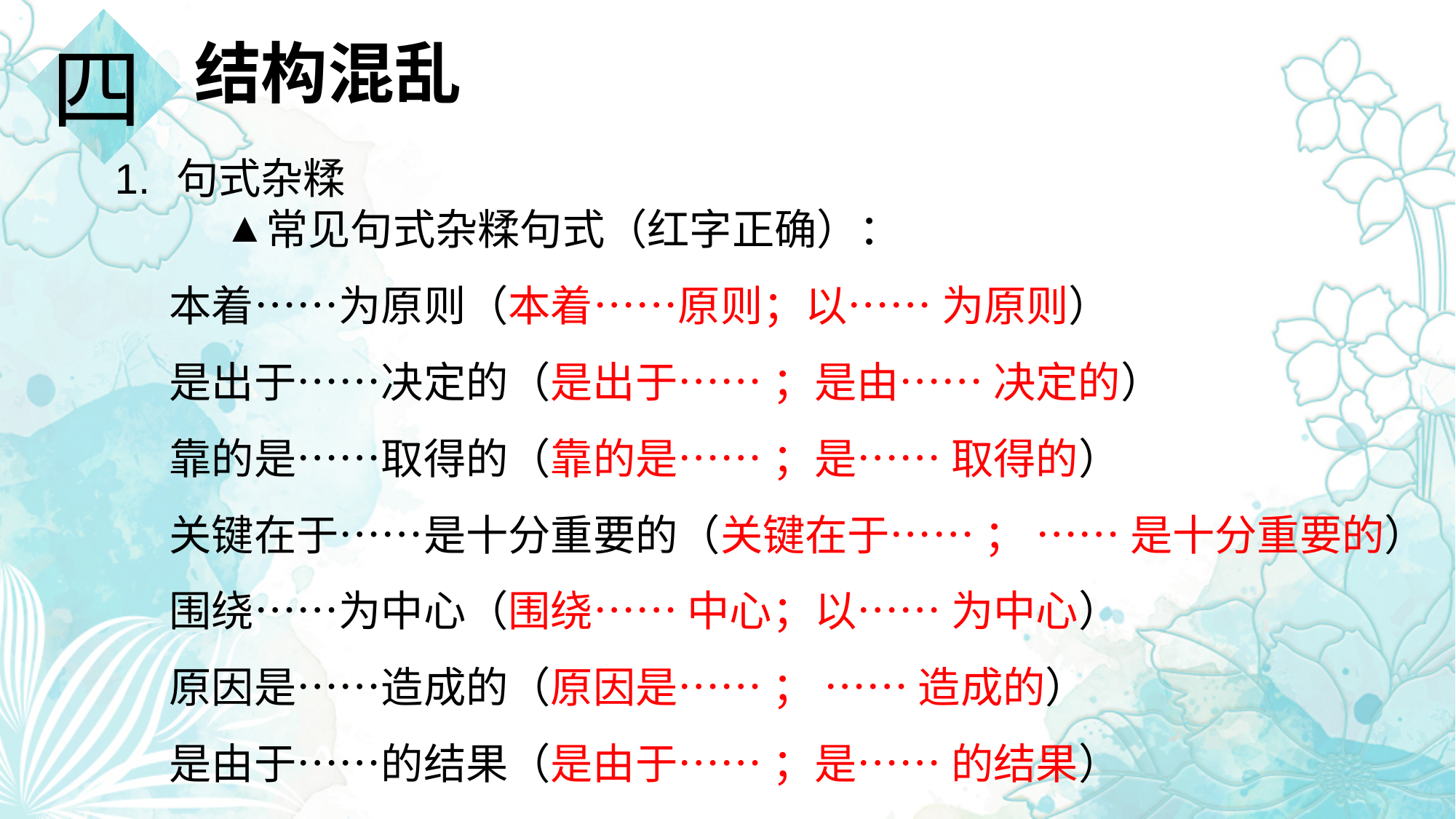

四
结构混乱

句式杂糅
常见句式杂糅句式（红字正确）：
本着……为原则（本着……原则；以…… 为原则）
是出于……决定的（是出于…… ；是由…… 决定的）
靠的是……取得的（靠的是…… ；是…… 取得的）
关键在于……是十分重要的（关键在于…… ； …… 是十分重要的）
围绕……为中心（围绕…… 中心；以…… 为中心）
原因是……造成的（原因是…… ； …… 造成的）
是由于……的结果（是由于…… ；是…… 的结果）